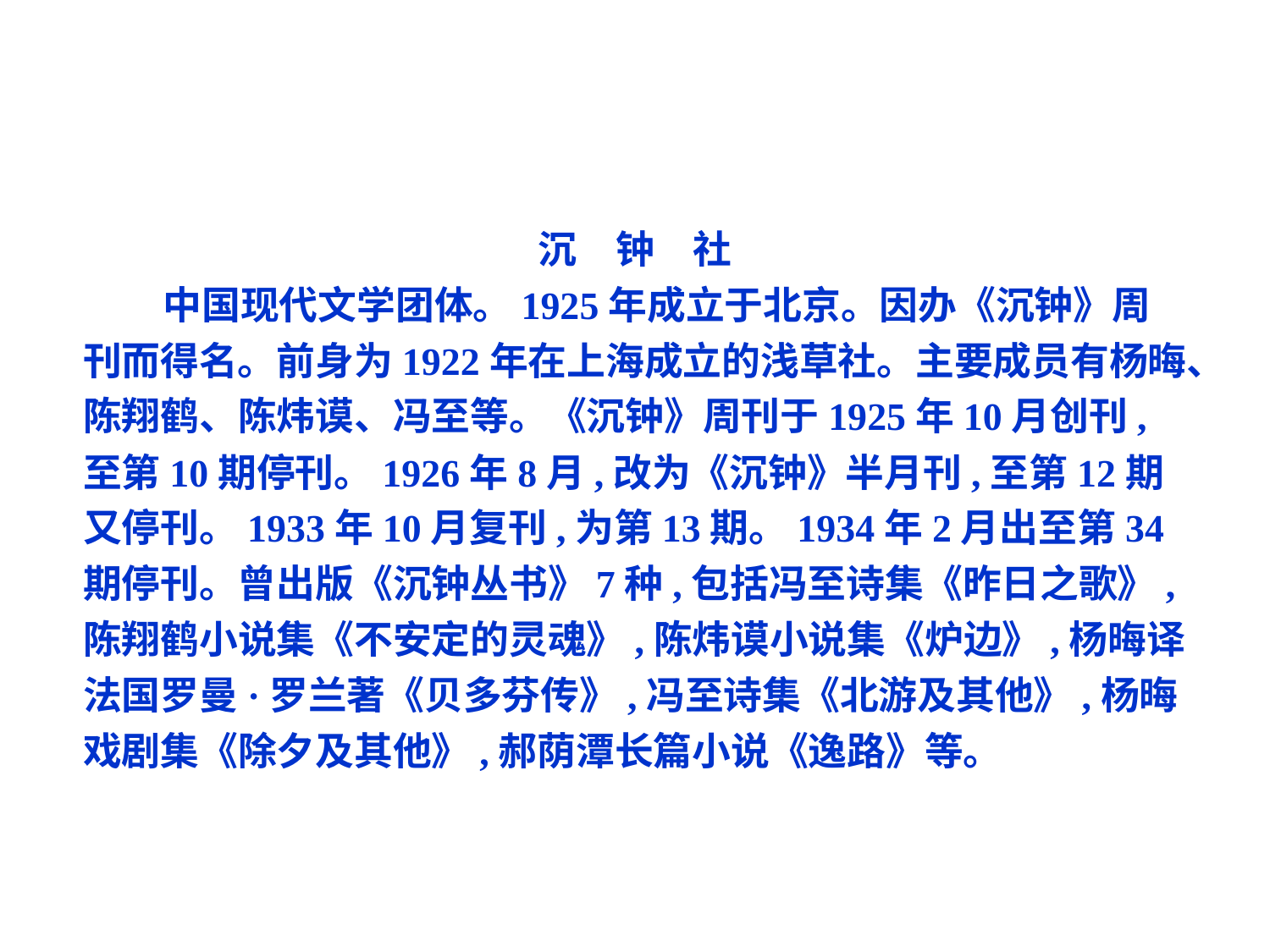

沉　钟　社
        中国现代文学团体。1925年成立于北京。因办《沉钟》周刊而得名。前身为1922年在上海成立的浅草社。主要成员有杨晦、陈翔鹤、陈炜谟、冯至等。《沉钟》周刊于1925年10月创刊,至第10期停刊。1926年8月,改为《沉钟》半月刊,至第12期又停刊。1933年10月复刊,为第13期。1934年2月出至第34期停刊。曾出版《沉钟丛书》7种,包括冯至诗集《昨日之歌》,陈翔鹤小说集《不安定的灵魂》,陈炜谟小说集《炉边》,杨晦译法国罗曼·罗兰著《贝多芬传》,冯至诗集《北游及其他》,杨晦戏剧集《除夕及其他》,郝荫潭长篇小说《逸路》等。